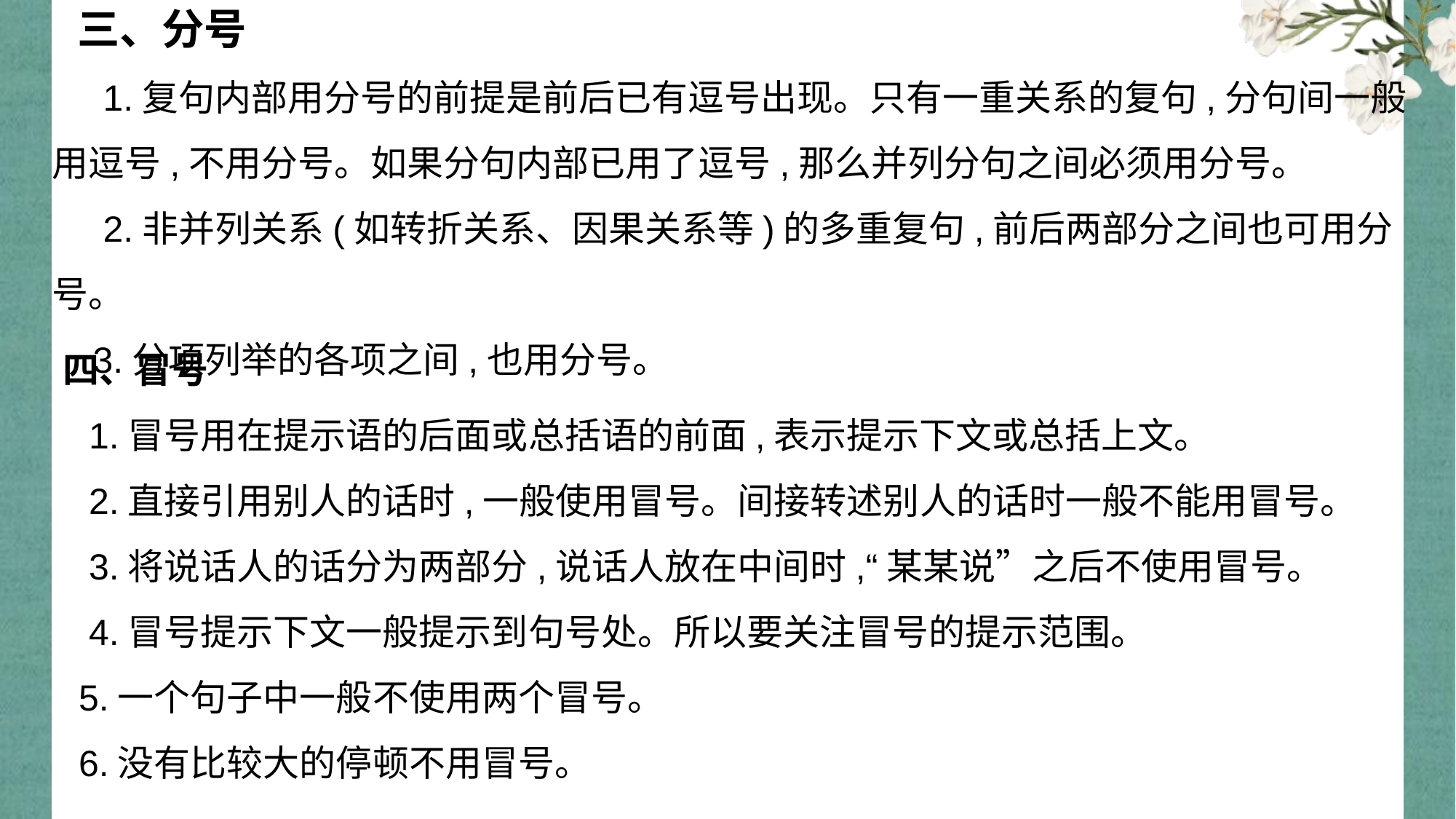

三、分号
     1.复句内部用分号的前提是前后已有逗号出现。只有一重关系的复句,分句间一般用逗号,不用分号。如果分句内部已用了逗号,那么并列分句之间必须用分号。
     2.非并列关系(如转折关系、因果关系等)的多重复句,前后两部分之间也可用分号。
    3.分项列举的各项之间,也用分号。
  四、冒号
     1.冒号用在提示语的后面或总括语的前面,表示提示下文或总括上文。
     2.直接引用别人的话时,一般使用冒号。间接转述别人的话时一般不能用冒号。
     3.将说话人的话分为两部分,说话人放在中间时,“某某说”之后不使用冒号。
     4.冒号提示下文一般提示到句号处。所以要关注冒号的提示范围。
    5.一个句子中一般不使用两个冒号。
    6.没有比较大的停顿不用冒号。